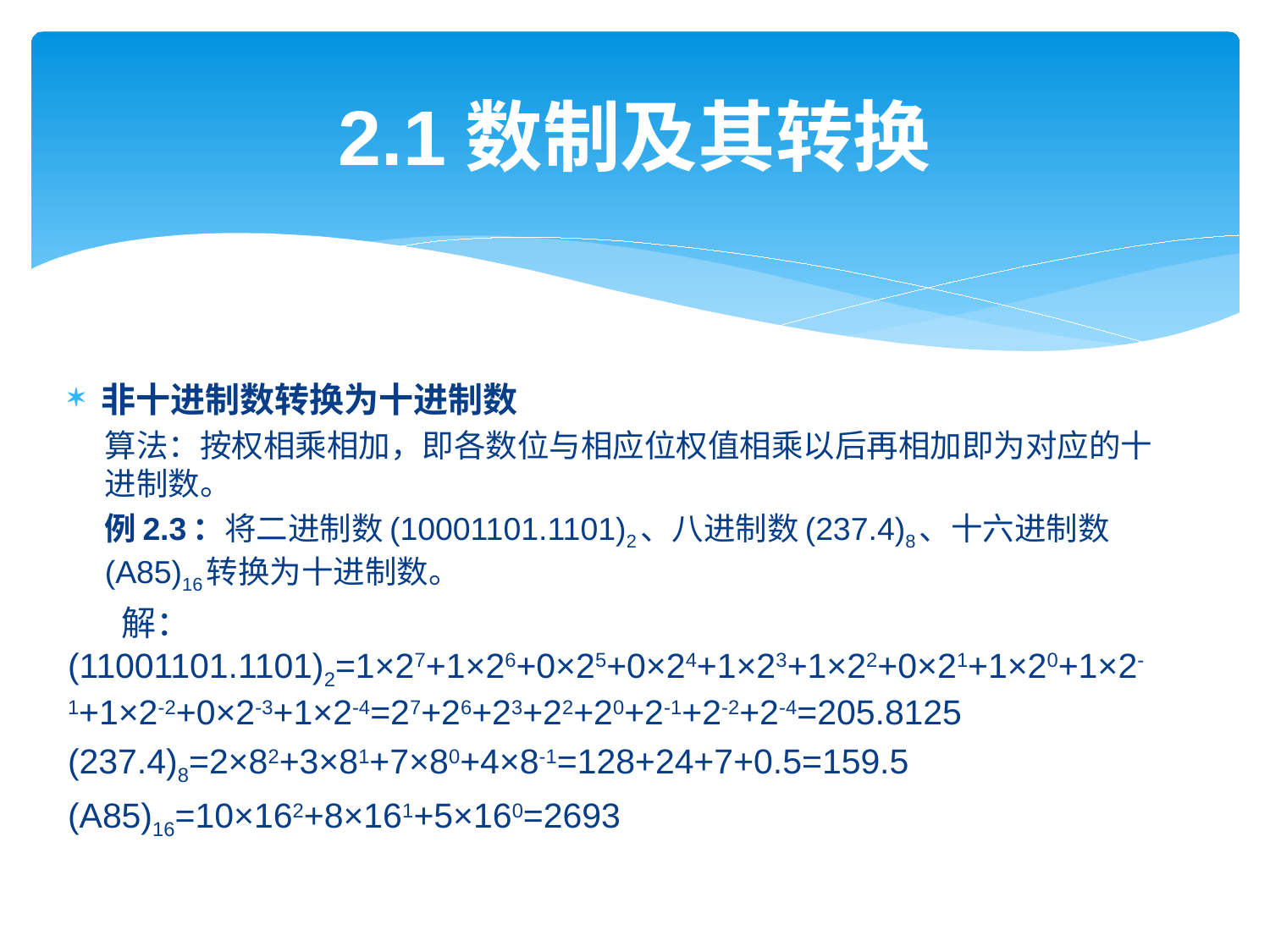

# 2.1数制及其转换
非十进制数转换为十进制数
算法：按权相乘相加，即各数位与相应位权值相乘以后再相加即为对应的十进制数。
例2.3：将二进制数(10001101.1101)2、八进制数(237.4)8、十六进制数(A85)16转换为十进制数。
      解：(11001101.1101)2=1×27+1×26+0×25+0×24+1×23+1×22+0×21+1×20+1×2-1+1×2-2+0×2-3+1×2-4=27+26+23+22+20+2-1+2-2+2-4=205.8125
(237.4)8=2×82+3×81+7×80+4×8-1=128+24+7+0.5=159.5
(A85)16=10×162+8×161+5×160=2693